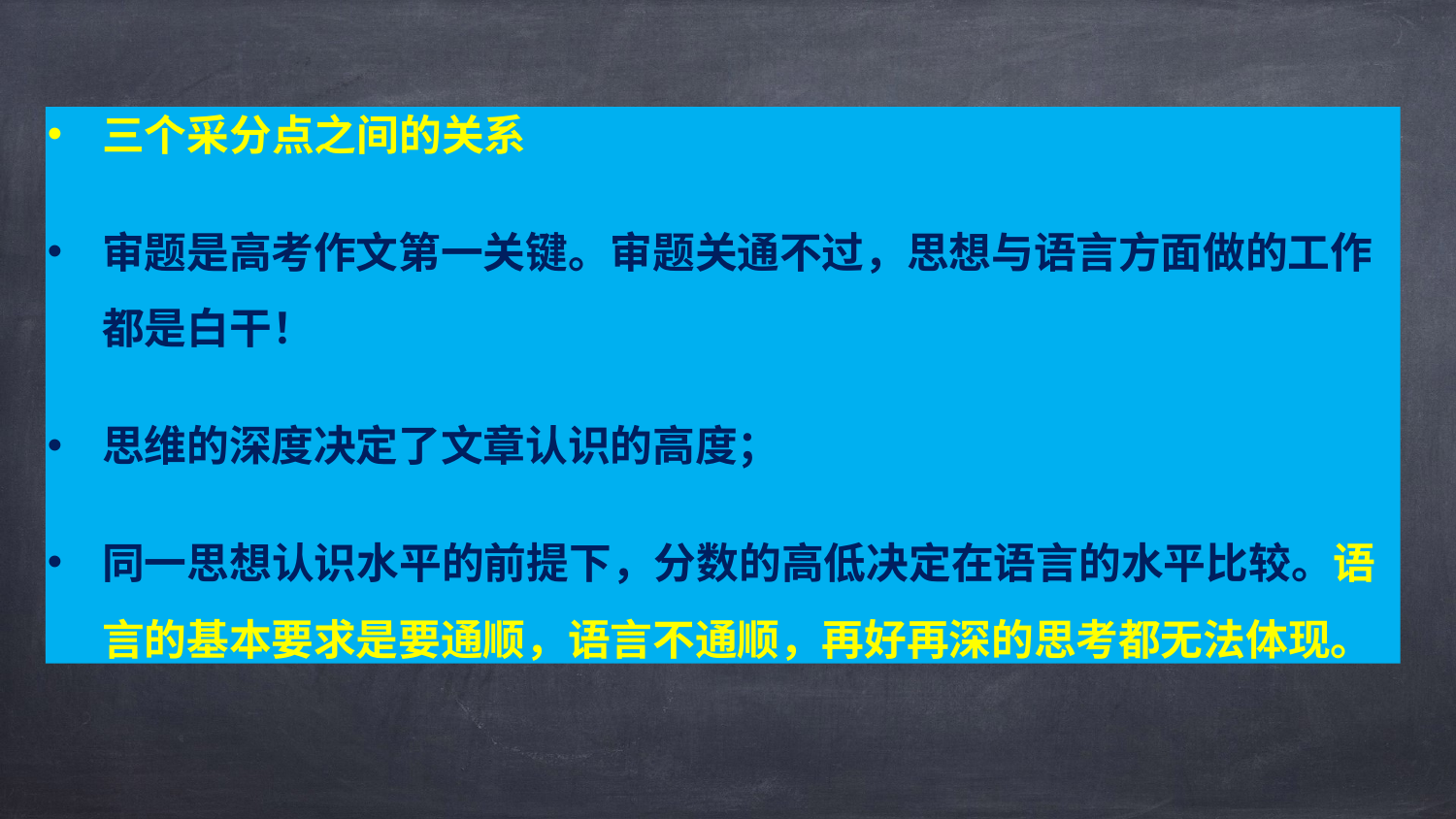

三个采分点之间的关系
审题是高考作文第一关键。审题关通不过，思想与语言方面做的工作都是白干！
思维的深度决定了文章认识的高度；
同一思想认识水平的前提下，分数的高低决定在语言的水平比较。语言的基本要求是要通顺，语言不通顺，再好再深的思考都无法体现。